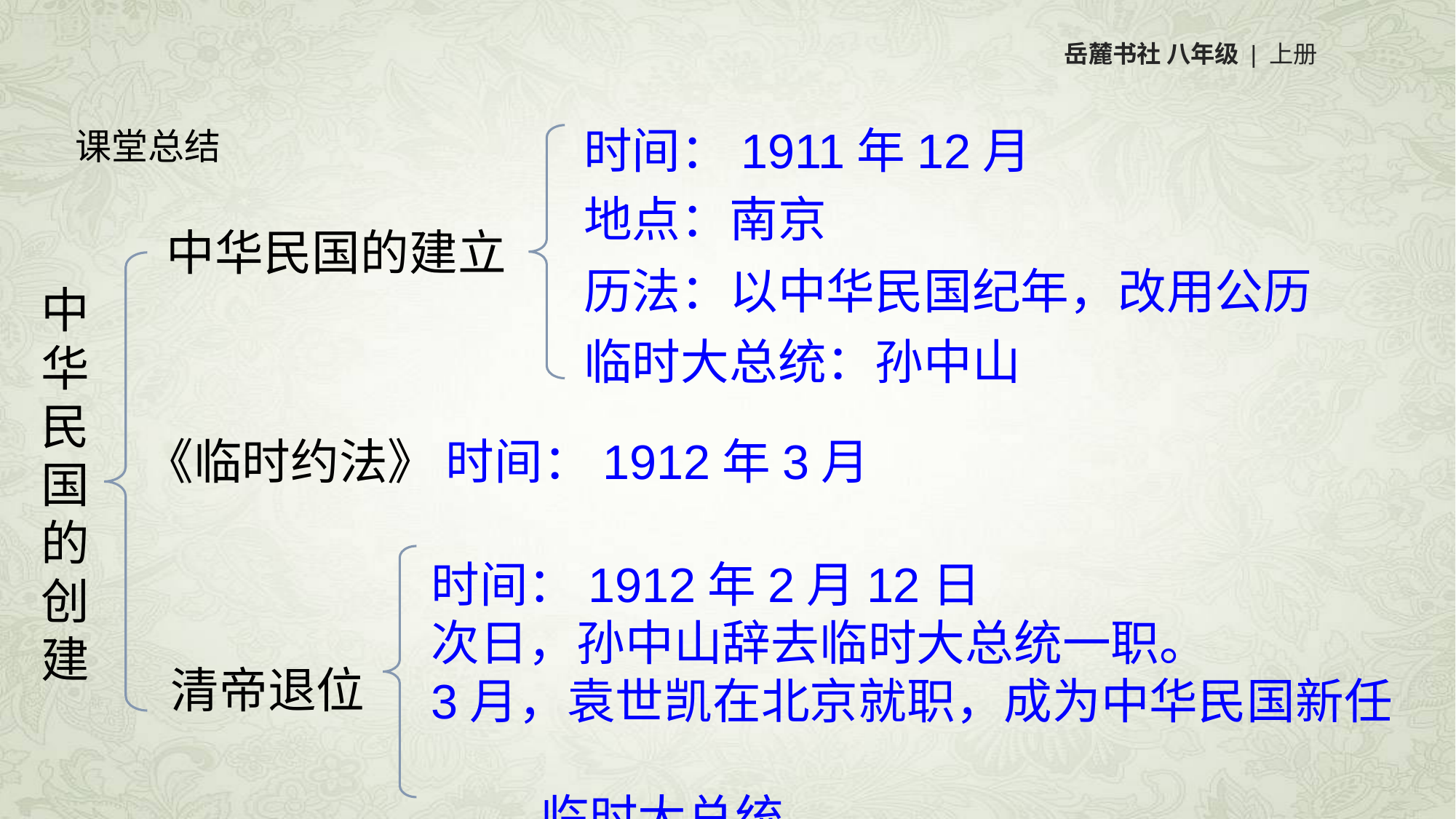

岳麓书社 八年级 | 上册
时间：1911年12月
课堂总结

地点：南京
中华民国的建立

历法：以中华民国纪年，改用公历
中华民国的创建
临时大总统：孙中山
时间：1912年3月
《临时约法》

时间：1912年2月12日
次日，孙中山辞去临时大总统一职。
3月，袁世凯在北京就职，成为中华民国新任
         临时大总统。
清帝退位